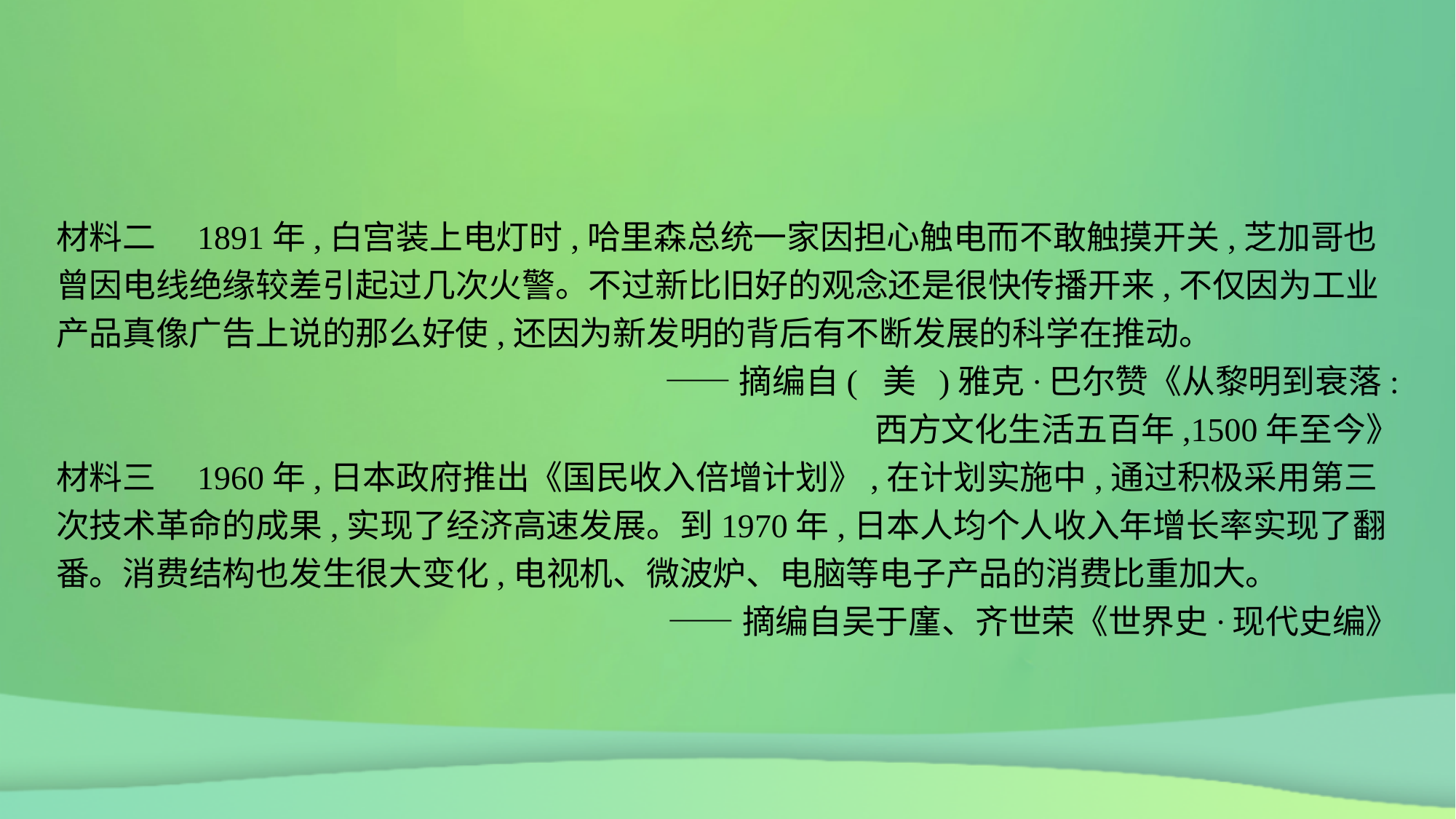

材料二　1891年,白宫装上电灯时,哈里森总统一家因担心触电而不敢触摸开关,芝加哥也曾因电线绝缘较差引起过几次火警。不过新比旧好的观念还是很快传播开来,不仅因为工业产品真像广告上说的那么好使,还因为新发明的背后有不断发展的科学在推动。
——摘编自(  美  )雅克·巴尔赞《从黎明到衰落:
西方文化生活五百年,1500年至今》
材料三　1960年,日本政府推出《国民收入倍增计划》,在计划实施中,通过积极采用第三次技术革命的成果,实现了经济高速发展。到1970年,日本人均个人收入年增长率实现了翻番。消费结构也发生很大变化,电视机、微波炉、电脑等电子产品的消费比重加大。
——摘编自吴于廑、齐世荣《世界史·现代史编》